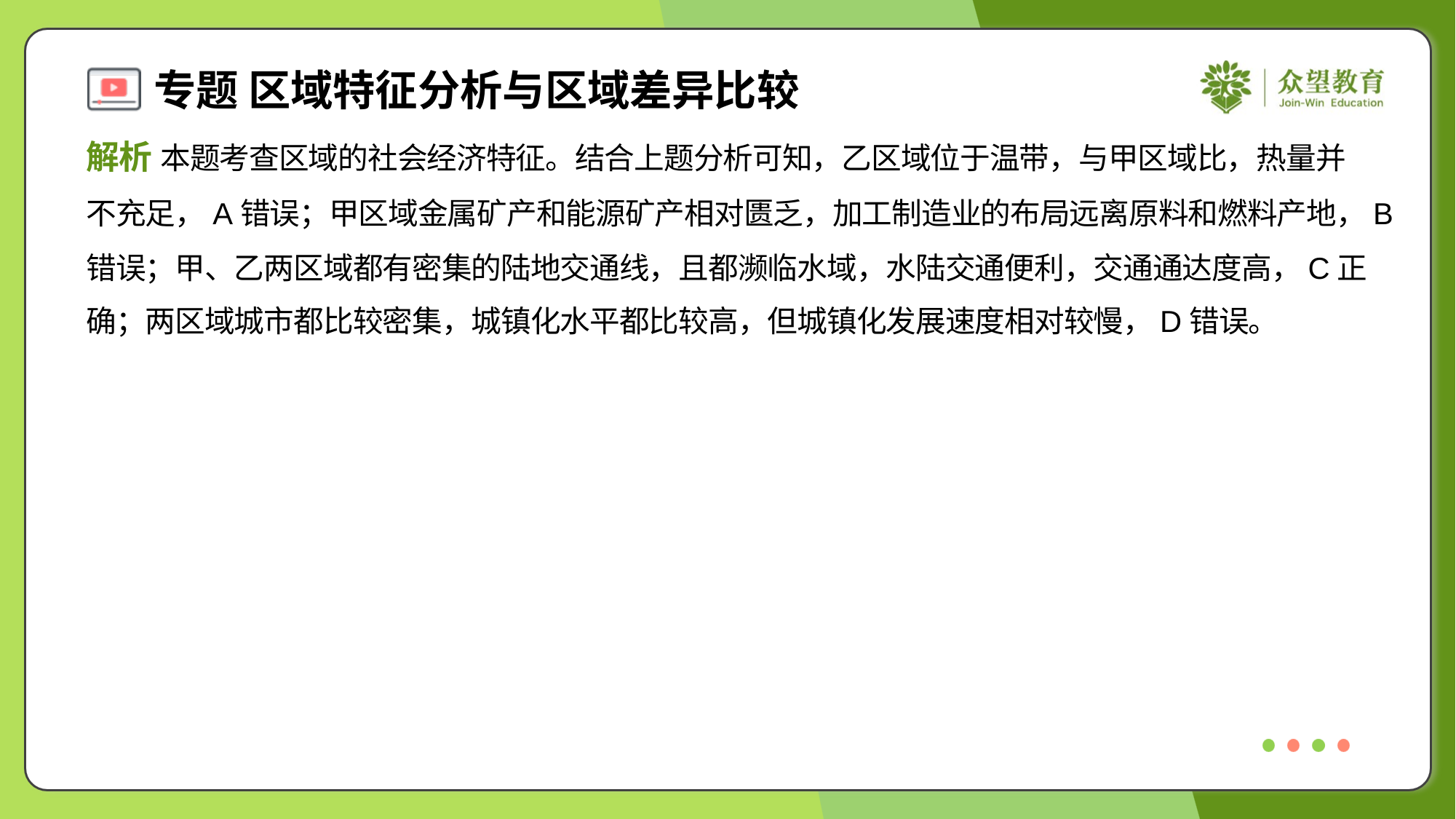

解析 本题考查区域的社会经济特征。结合上题分析可知，乙区域位于温带，与甲区域比，热量并
不充足，A错误；甲区域金属矿产和能源矿产相对匮乏，加工制造业的布局远离原料和燃料产地，B
错误；甲、乙两区域都有密集的陆地交通线，且都濒临水域，水陆交通便利，交通通达度高，C正
确；两区域城市都比较密集，城镇化水平都比较高，但城镇化发展速度相对较慢，D错误。